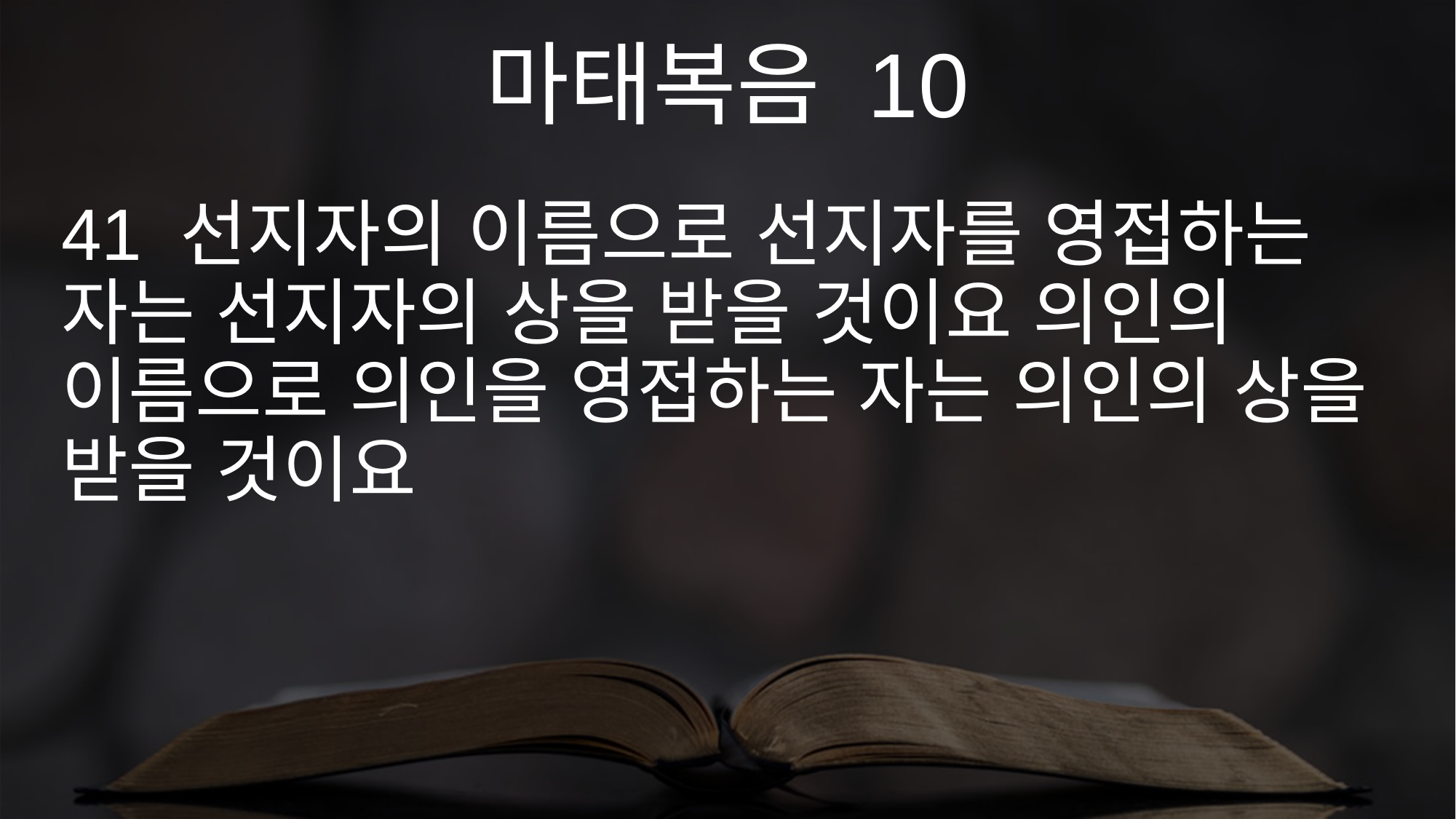

마태복음 10
41 선지자의 이름으로 선지자를 영접하는 자는 선지자의 상을 받을 것이요 의인의 이름으로 의인을 영접하는 자는 의인의 상을 받을 것이요